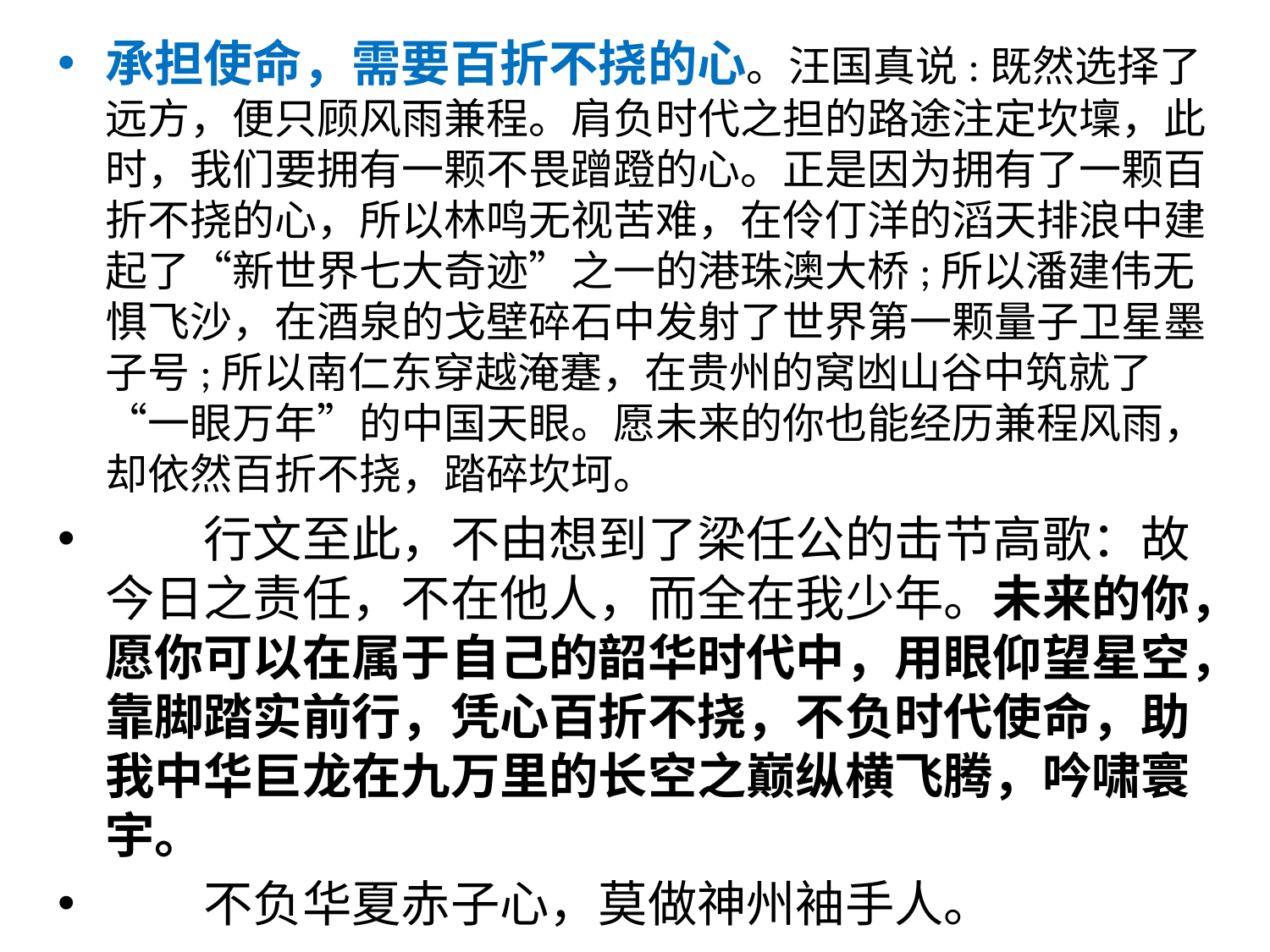

承担使命，需要百折不挠的心。汪国真说:既然选择了远方，便只顾风雨兼程。肩负时代之担的路途注定坎壈，此时，我们要拥有一颗不畏蹭蹬的心。正是因为拥有了一颗百折不挠的心，所以林鸣无视苦难，在伶仃洋的滔天排浪中建起了“新世界七大奇迹”之一的港珠澳大桥;所以潘建伟无惧飞沙，在酒泉的戈壁碎石中发射了世界第一颗量子卫星墨子号;所以南仁东穿越淹蹇，在贵州的窝凼山谷中筑就了“一眼万年”的中国天眼。愿未来的你也能经历兼程风雨，却依然百折不挠，踏碎坎坷。
　　行文至此，不由想到了梁任公的击节高歌：故今日之责任，不在他人，而全在我少年。未来的你，愿你可以在属于自己的韶华时代中，用眼仰望星空，靠脚踏实前行，凭心百折不挠，不负时代使命，助我中华巨龙在九万里的长空之巅纵横飞腾，吟啸寰宇。
　　不负华夏赤子心，莫做神州袖手人。